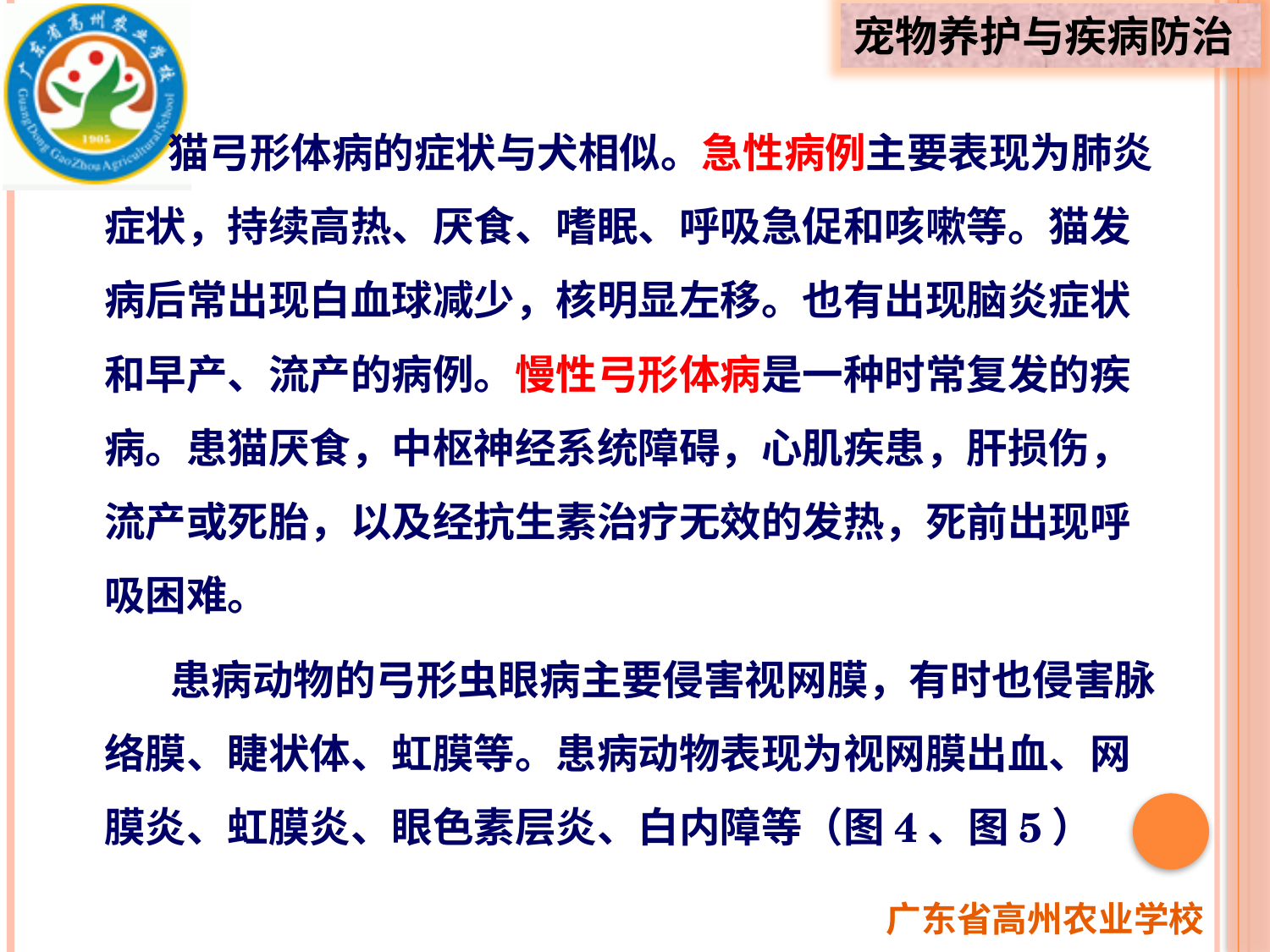

猫弓形体病的症状与犬相似。急性病例主要表现为肺炎症状，持续高热、厌食、嗜眠、呼吸急促和咳嗽等。猫发病后常出现白血球减少，核明显左移。也有出现脑炎症状和早产、流产的病例。慢性弓形体病是一种时常复发的疾病。患猫厌食，中枢神经系统障碍，心肌疾患，肝损伤，流产或死胎，以及经抗生素治疗无效的发热，死前出现呼吸困难。
          患病动物的弓形虫眼病主要侵害视网膜，有时也侵害脉络膜、睫状体、虹膜等。患病动物表现为视网膜出血、网膜炎、虹膜炎、眼色素层炎、白内障等（图4、图5）